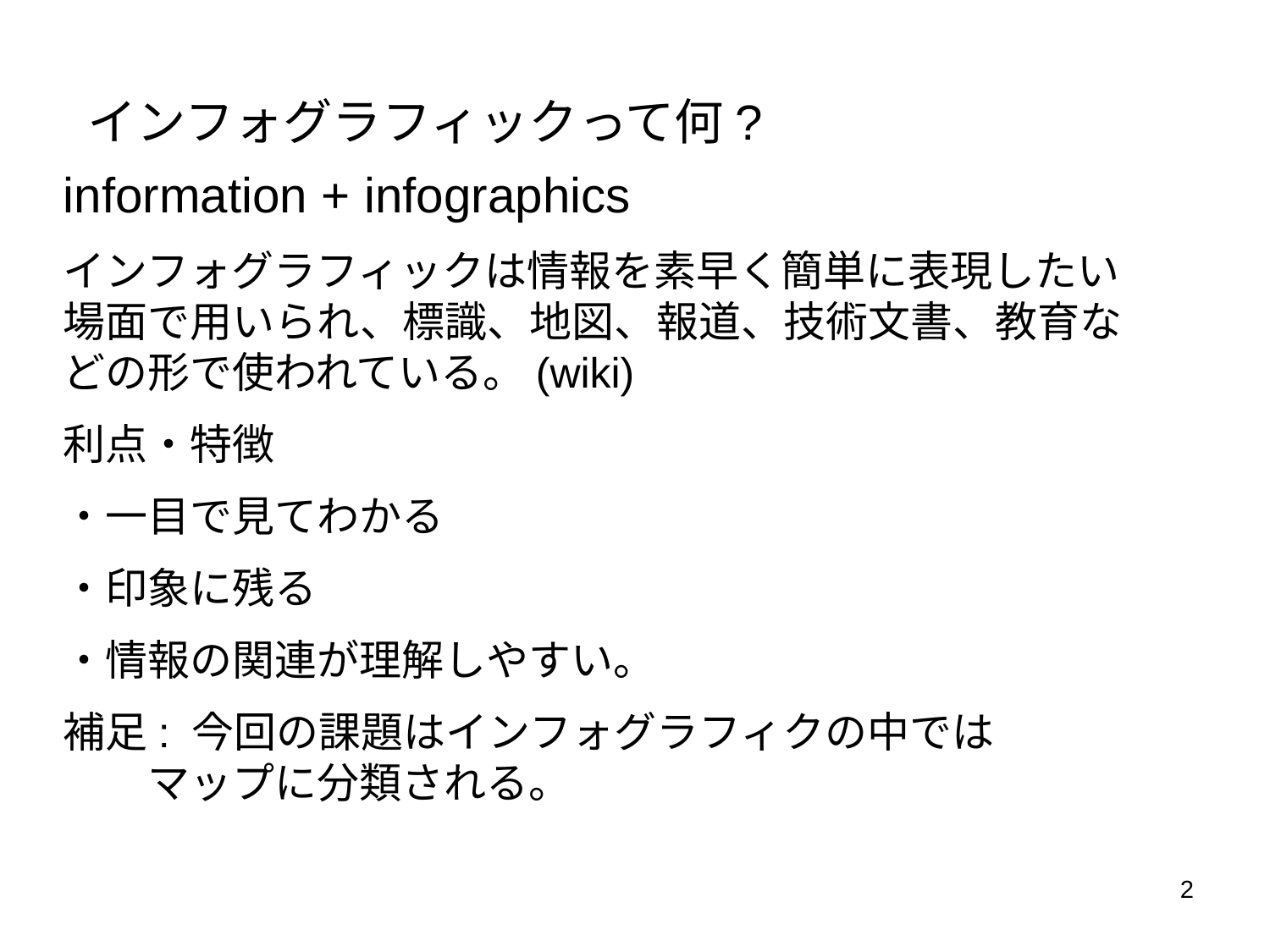

インフォグラフィックって何?
information + infographics
インフォグラフィックは情報を素早く簡単に表現したい場面で用いられ、標識、地図、報道、技術文書、教育などの形で使われている。(wiki)
利点・特徴
・一目で見てわかる
・印象に残る
・情報の関連が理解しやすい。
補足: 今回の課題はインフォグラフィクの中では
　　マップに分類される。

2